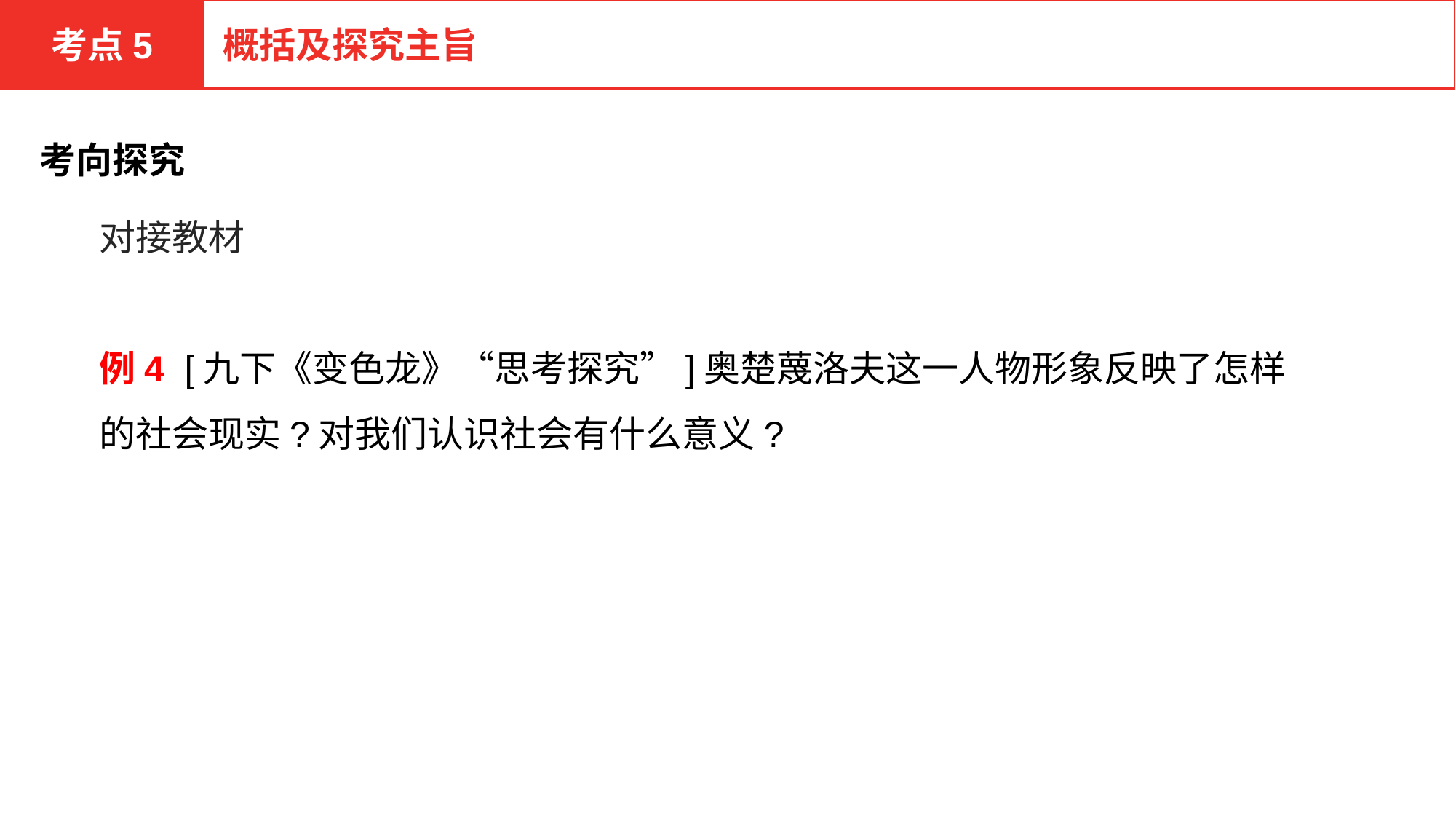

考点5
概括及探究主旨
考向探究
对接教材

例4  [九下《变色龙》“思考探究”]奥楚蔑洛夫这一人物形象反映了怎样的社会现实?对我们认识社会有什么意义?